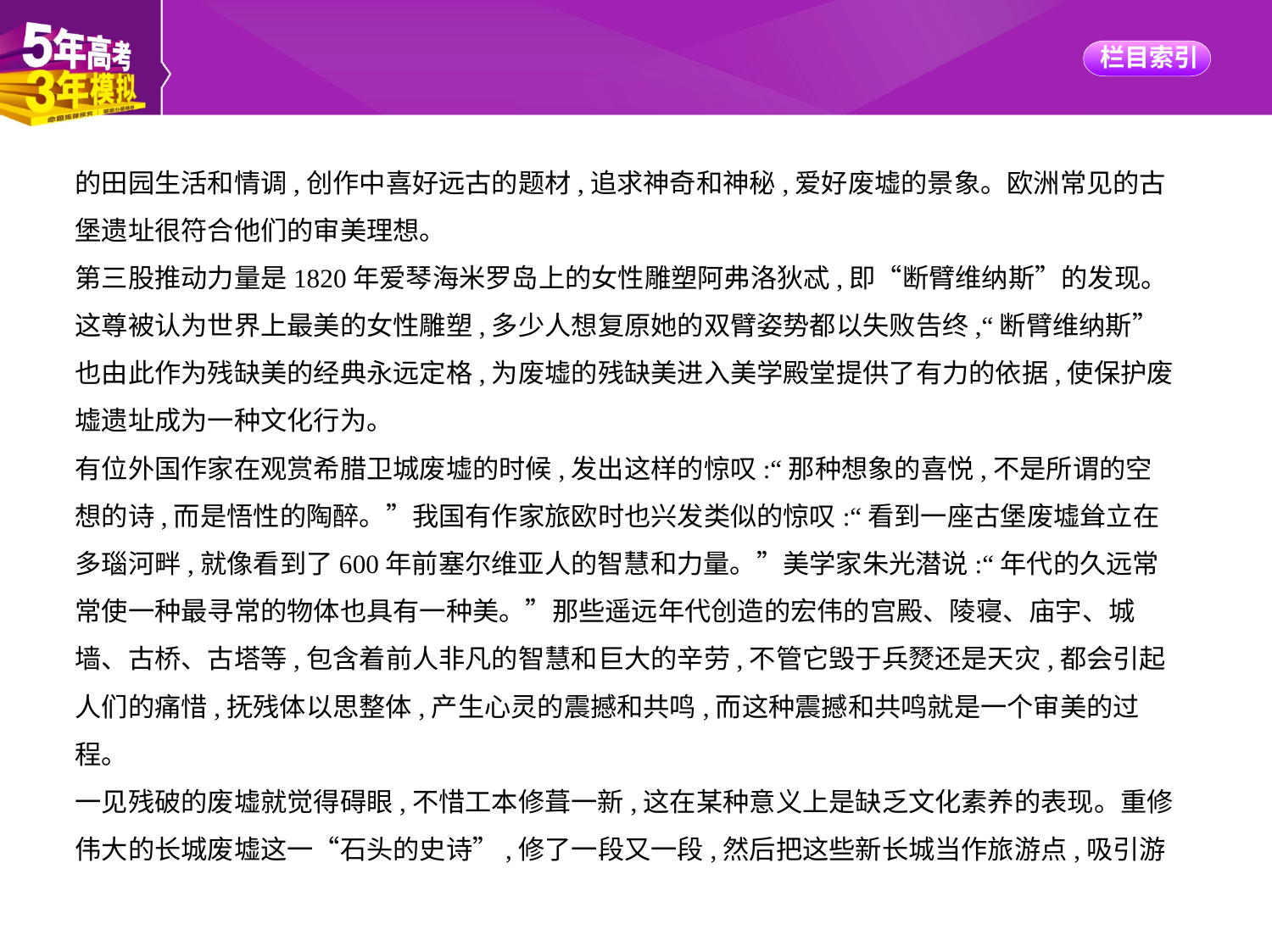

的田园生活和情调,创作中喜好远古的题材,追求神奇和神秘,爱好废墟的景象。欧洲常见的古
堡遗址很符合他们的审美理想。
第三股推动力量是1820年爱琴海米罗岛上的女性雕塑阿弗洛狄忒,即“断臂维纳斯”的发现。
这尊被认为世界上最美的女性雕塑,多少人想复原她的双臂姿势都以失败告终,“断臂维纳斯”
也由此作为残缺美的经典永远定格,为废墟的残缺美进入美学殿堂提供了有力的依据,使保护废
墟遗址成为一种文化行为。
有位外国作家在观赏希腊卫城废墟的时候,发出这样的惊叹:“那种想象的喜悦,不是所谓的空
想的诗,而是悟性的陶醉。”我国有作家旅欧时也兴发类似的惊叹:“看到一座古堡废墟耸立在
多瑙河畔,就像看到了600年前塞尔维亚人的智慧和力量。”美学家朱光潜说:“年代的久远常
常使一种最寻常的物体也具有一种美。”那些遥远年代创造的宏伟的宫殿、陵寝、庙宇、城
墙、古桥、古塔等,包含着前人非凡的智慧和巨大的辛劳,不管它毁于兵燹还是天灾,都会引起
人们的痛惜,抚残体以思整体,产生心灵的震撼和共鸣,而这种震撼和共鸣就是一个审美的过
程。
一见残破的废墟就觉得碍眼,不惜工本修葺一新,这在某种意义上是缺乏文化素养的表现。重修
伟大的长城废墟这一“石头的史诗”,修了一段又一段,然后把这些新长城当作旅游点,吸引游